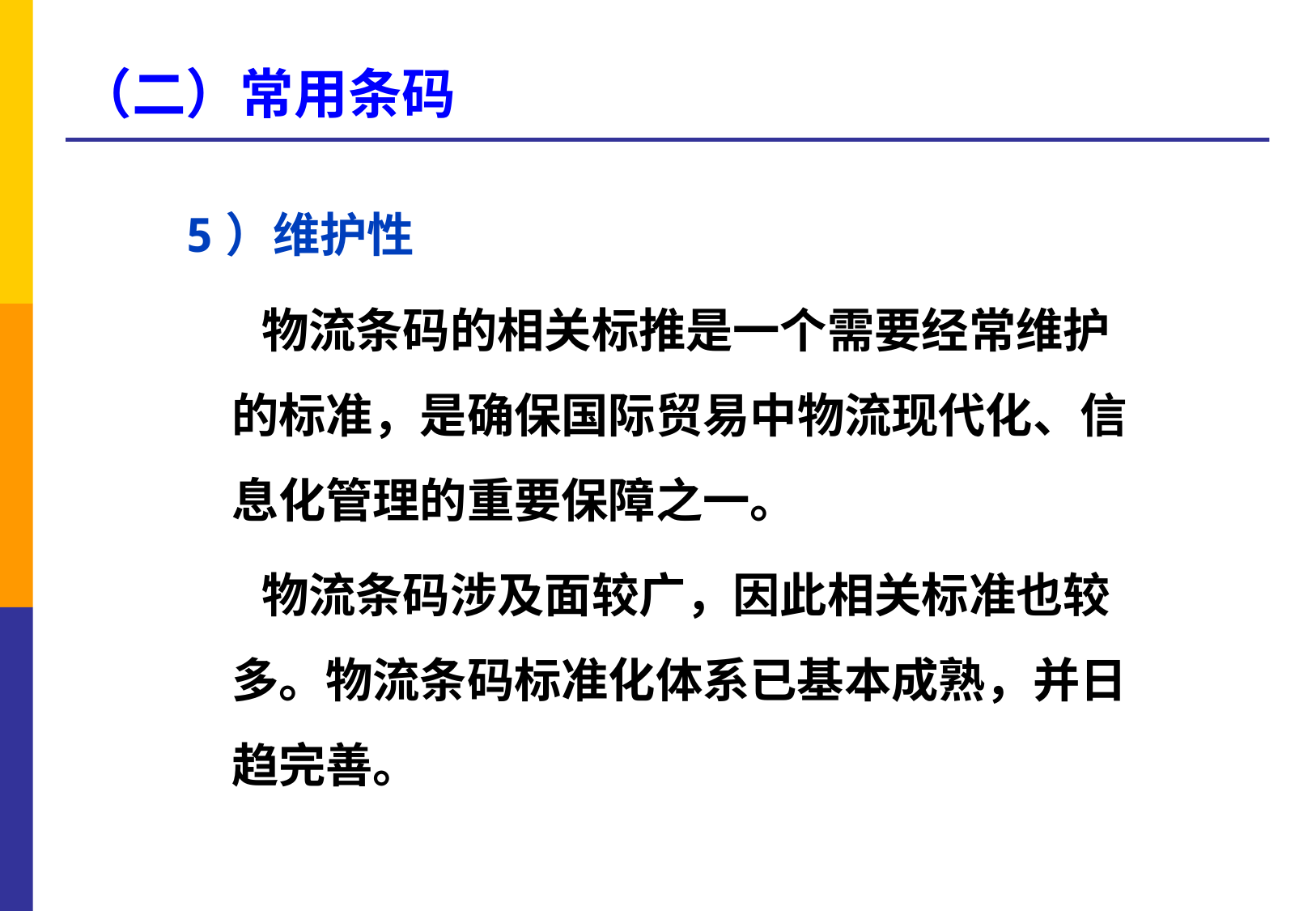

# （二）常用条码
5）维护性
      物流条码的相关标推是一个需要经常维护的标准，是确保国际贸易中物流现代化、信息化管理的重要保障之一。
      物流条码涉及面较广，因此相关标准也较多。物流条码标准化体系已基本成熟，并日趋完善。